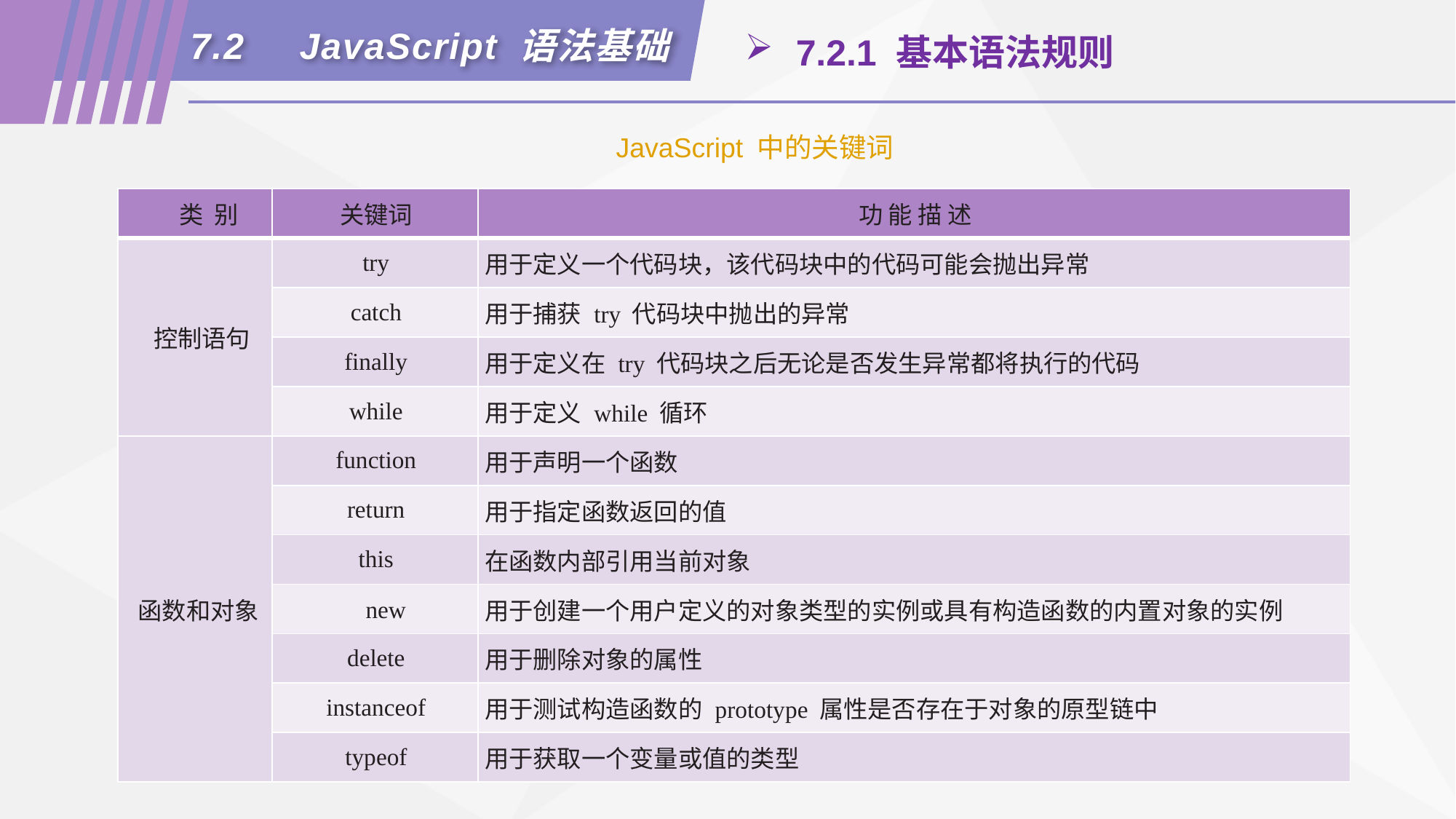

7.2	JavaScript 语法基础
 7.2.1 基本语法规则
JavaScript 中的关键词
| 类 别 | 关键词 | 功 能 描 述 |
| --- | --- | --- |
| 控制语句 | try | 用于定义一个代码块，该代码块中的代码可能会抛出异常 |
|  | catch | 用于捕获 try 代码块中抛出的异常 |
|  | finally | 用于定义在 try 代码块之后无论是否发生异常都将执行的代码 |
|  | while | 用于定义 while 循环 |
| 函数和对象 | function | 用于声明一个函数 |
|  | return | 用于指定函数返回的值 |
|  | this | 在函数内部引用当前对象 |
|  | new | 用于创建一个用户定义的对象类型的实例或具有构造函数的内置对象的实例 |
|  | delete | 用于删除对象的属性 |
|  | instanceof | 用于测试构造函数的 prototype 属性是否存在于对象的原型链中 |
|  | typeof | 用于获取一个变量或值的类型 |